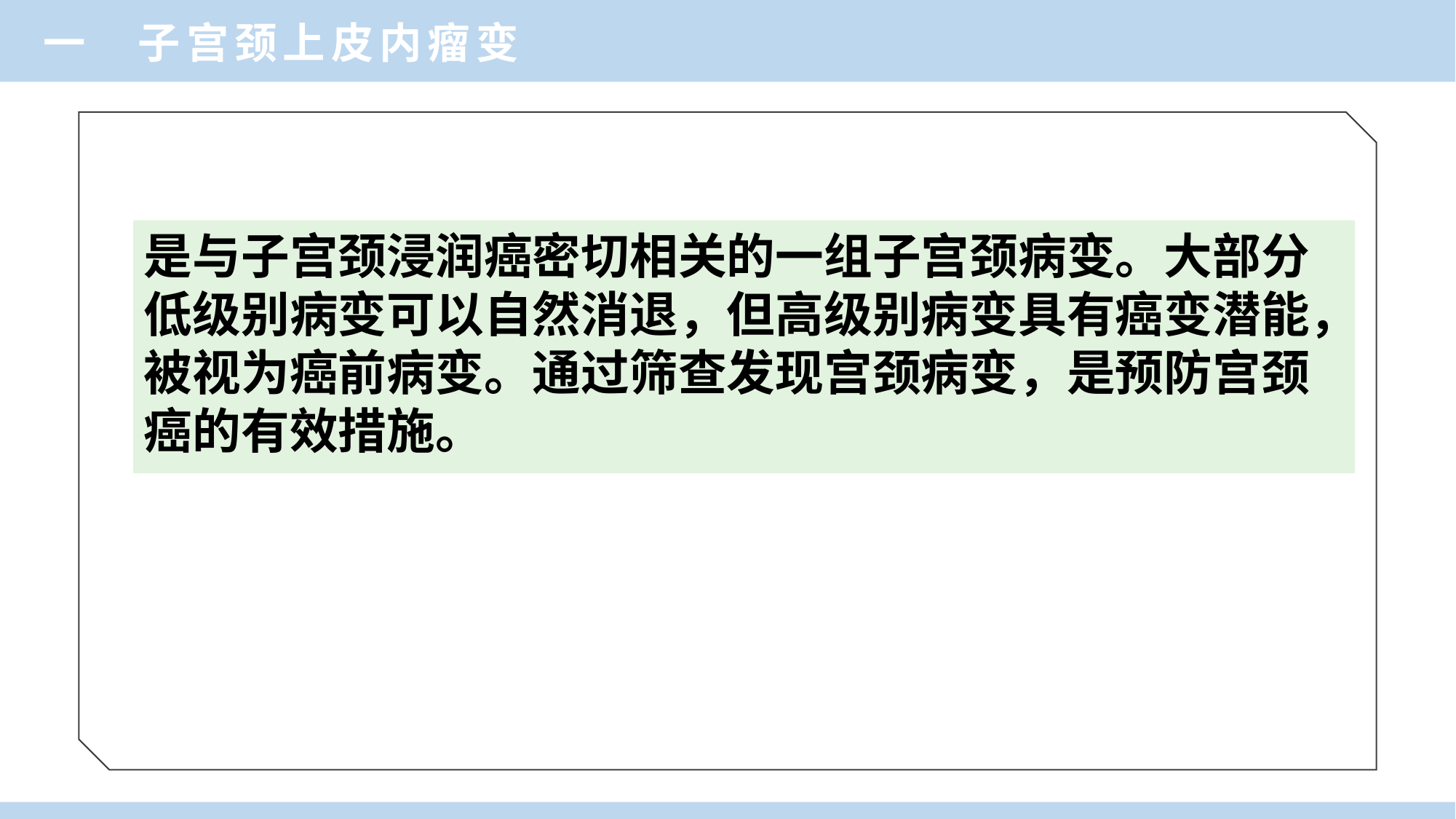

一   子宫颈上皮内瘤变

是与子宫颈浸润癌密切相关的一组子宫颈病变。大部分低级别病变可以自然消退，但高级别病变具有癌变潜能，被视为癌前病变。通过筛查发现宫颈病变，是预防宫颈癌的有效措施。